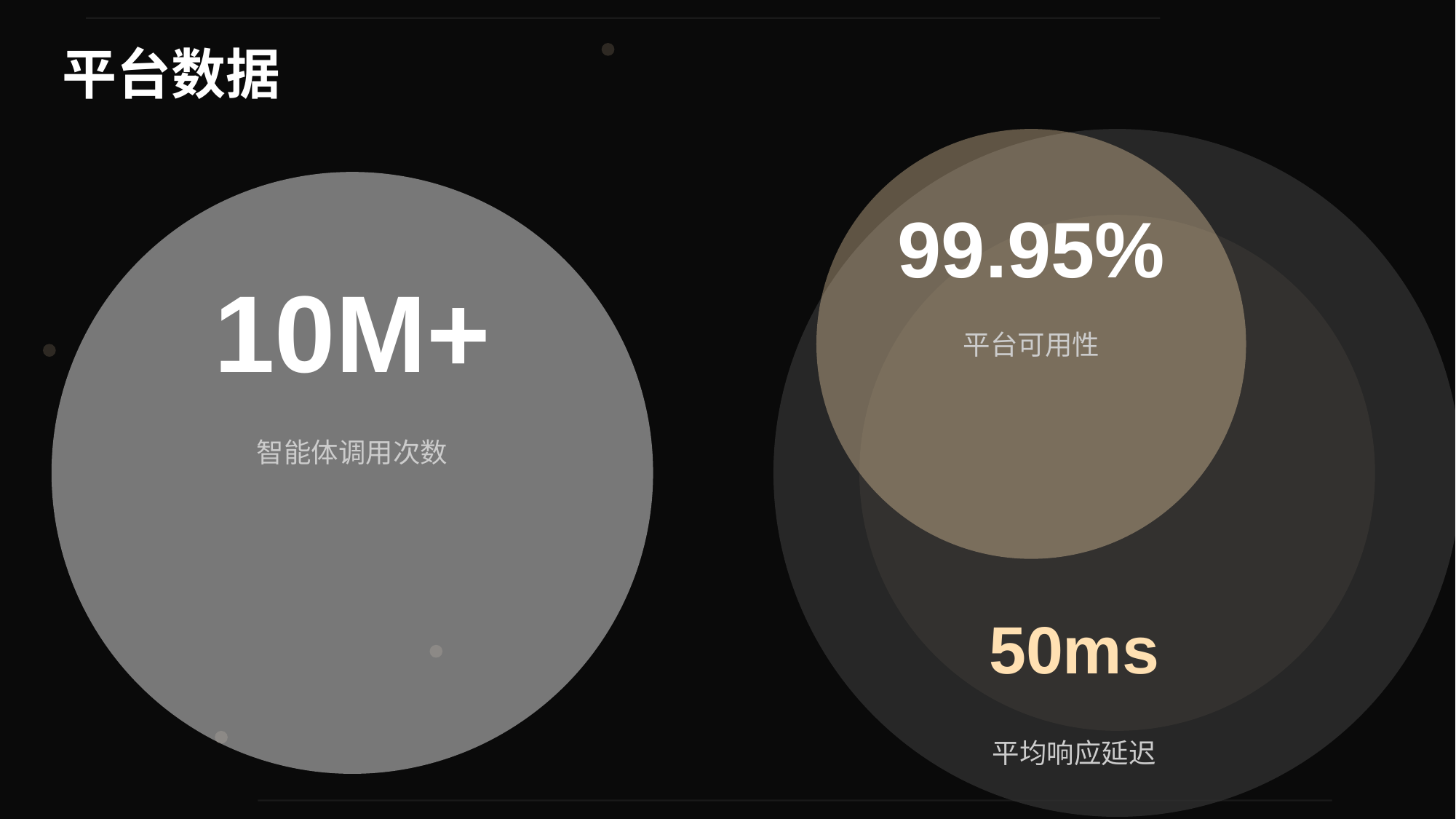

平台数据

99.95%

10M+
平台可用性

智能体调用次数
50ms

平均响应延迟